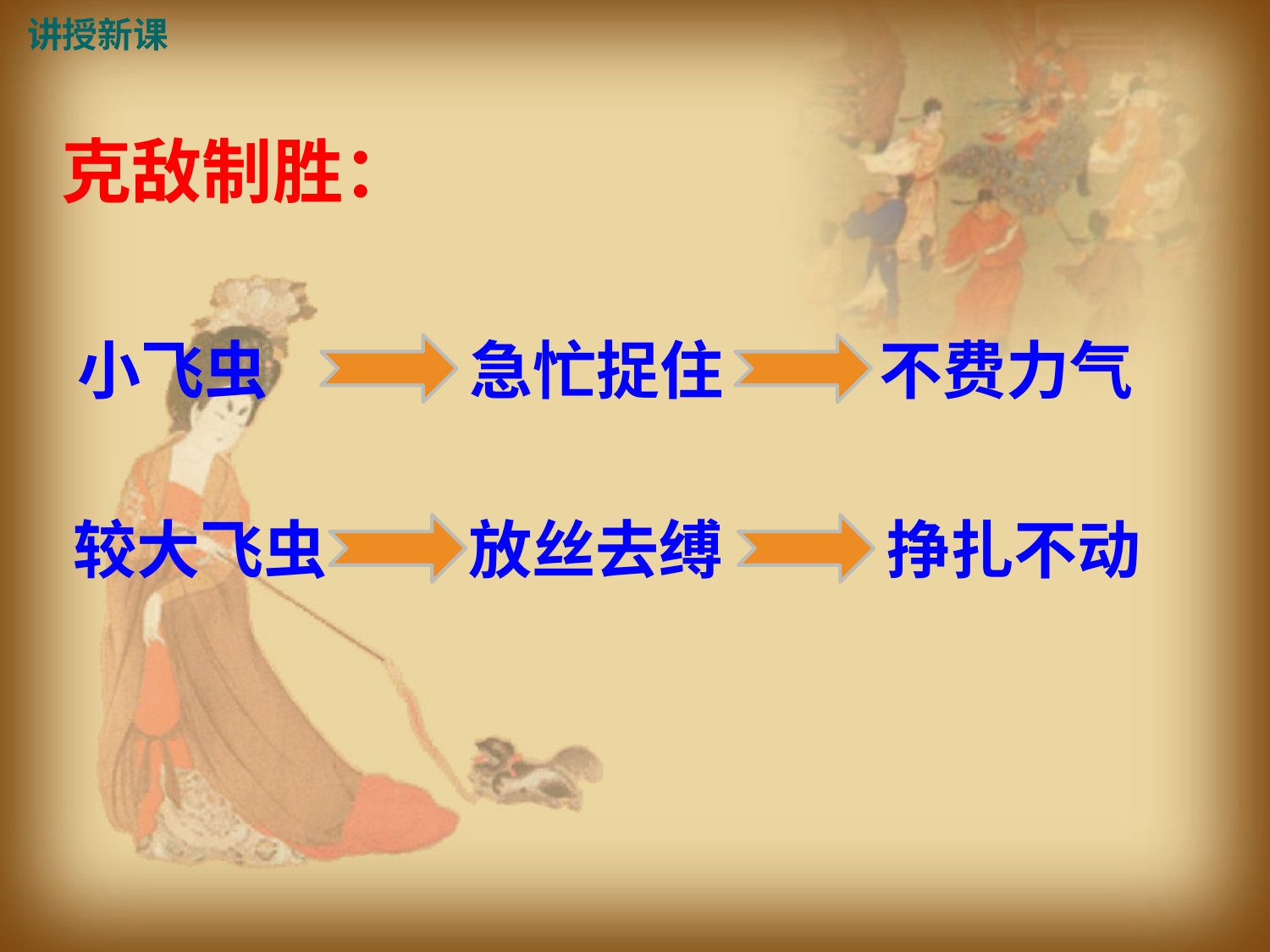

讲授新课
克敌制胜：
小飞虫
急忙捉住
不费力气

较大飞虫
放丝去缚
挣扎不动